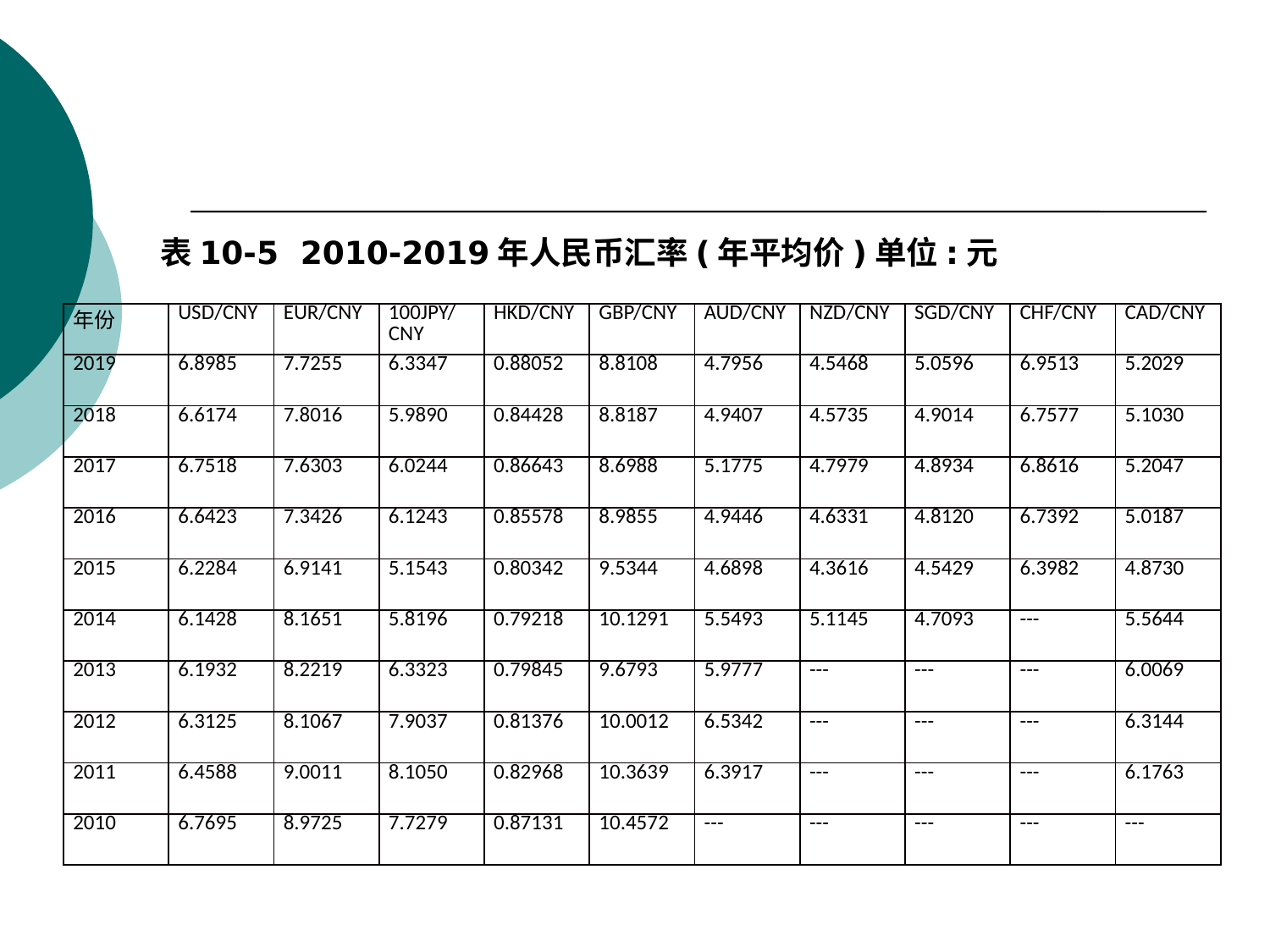

#
表10-5  2010-2019年人民币汇率(年平均价)单位:元
| 年份 | USD/CNY | EUR/CNY | 100JPY/CNY | HKD/CNY | GBP/CNY | AUD/CNY | NZD/CNY | SGD/CNY | CHF/CNY | CAD/CNY |
| --- | --- | --- | --- | --- | --- | --- | --- | --- | --- | --- |
| 2019 | 6.8985 | 7.7255 | 6.3347 | 0.88052 | 8.8108 | 4.7956 | 4.5468 | 5.0596 | 6.9513 | 5.2029 |
| 2018 | 6.6174 | 7.8016 | 5.9890 | 0.84428 | 8.8187 | 4.9407 | 4.5735 | 4.9014 | 6.7577 | 5.1030 |
| 2017 | 6.7518 | 7.6303 | 6.0244 | 0.86643 | 8.6988 | 5.1775 | 4.7979 | 4.8934 | 6.8616 | 5.2047 |
| 2016 | 6.6423 | 7.3426 | 6.1243 | 0.85578 | 8.9855 | 4.9446 | 4.6331 | 4.8120 | 6.7392 | 5.0187 |
| 2015 | 6.2284 | 6.9141 | 5.1543 | 0.80342 | 9.5344 | 4.6898 | 4.3616 | 4.5429 | 6.3982 | 4.8730 |
| 2014 | 6.1428 | 8.1651 | 5.8196 | 0.79218 | 10.1291 | 5.5493 | 5.1145 | 4.7093 | --- | 5.5644 |
| 2013 | 6.1932 | 8.2219 | 6.3323 | 0.79845 | 9.6793 | 5.9777 | --- | --- | --- | 6.0069 |
| 2012 | 6.3125 | 8.1067 | 7.9037 | 0.81376 | 10.0012 | 6.5342 | --- | --- | --- | 6.3144 |
| 2011 | 6.4588 | 9.0011 | 8.1050 | 0.82968 | 10.3639 | 6.3917 | --- | --- | --- | 6.1763 |
| 2010 | 6.7695 | 8.9725 | 7.7279 | 0.87131 | 10.4572 | --- | --- | --- | --- | --- |